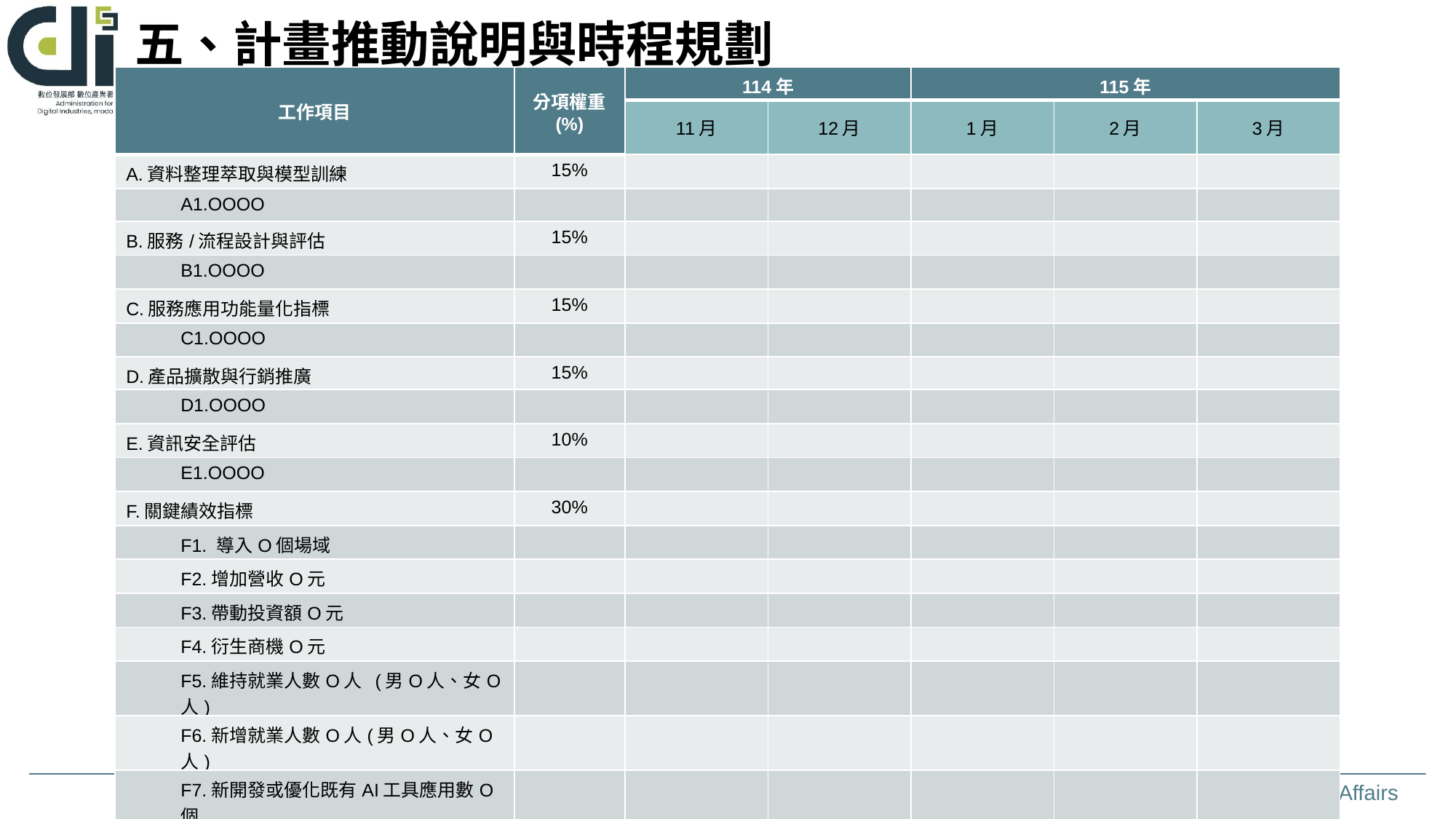

# 五、計畫推動說明與時程規劃
*得依實際需求增列工作項目。
| 工作項目 | 分項權重 (%) | 114年 |  | 115年 |  |  |
| --- | --- | --- | --- | --- | --- | --- |
|  |  | 11月 | 12月 | 1月 | 2月 | 3月 |
| A.資料整理萃取與模型訓練 | 15% |  |  |  |  |  |
| A1.OOOO |  |  |  |  |  |  |
| B.服務/流程設計與評估 | 15% |  |  |  |  |  |
| B1.OOOO |  |  |  |  |  |  |
| C.服務應用功能量化指標 | 15% |  |  |  |  |  |
| C1.OOOO |  |  |  |  |  |  |
| D.產品擴散與行銷推廣 | 15% |  |  |  |  |  |
| D1.OOOO |  |  |  |  |  |  |
| E.資訊安全評估 | 10% |  |  |  |  |  |
| E1.OOOO |  |  |  |  |  |  |
| F.關鍵績效指標 | 30% |  |  |  |  |  |
| F1. 導入O個場域 |  |  |  |  |  |  |
| F2.增加營收O元 |  |  |  |  |  |  |
| F3.帶動投資額O元 |  |  |  |  |  |  |
| F4.衍生商機O元 |  |  |  |  |  |  |
| F5.維持就業人數O人 (男O人、女O人) |  |  |  |  |  |  |
| F6.新增就業人數O人(男O人、女O人) |  |  |  |  |  |  |
| F7.新開發或優化既有AI工具應用數O個 |  |  |  |  |  |  |
| 每月工作進度(%) |  |  |  |  |  |  |
| 累計工作進度(%) |  |  |  |  |  | 100% |
10